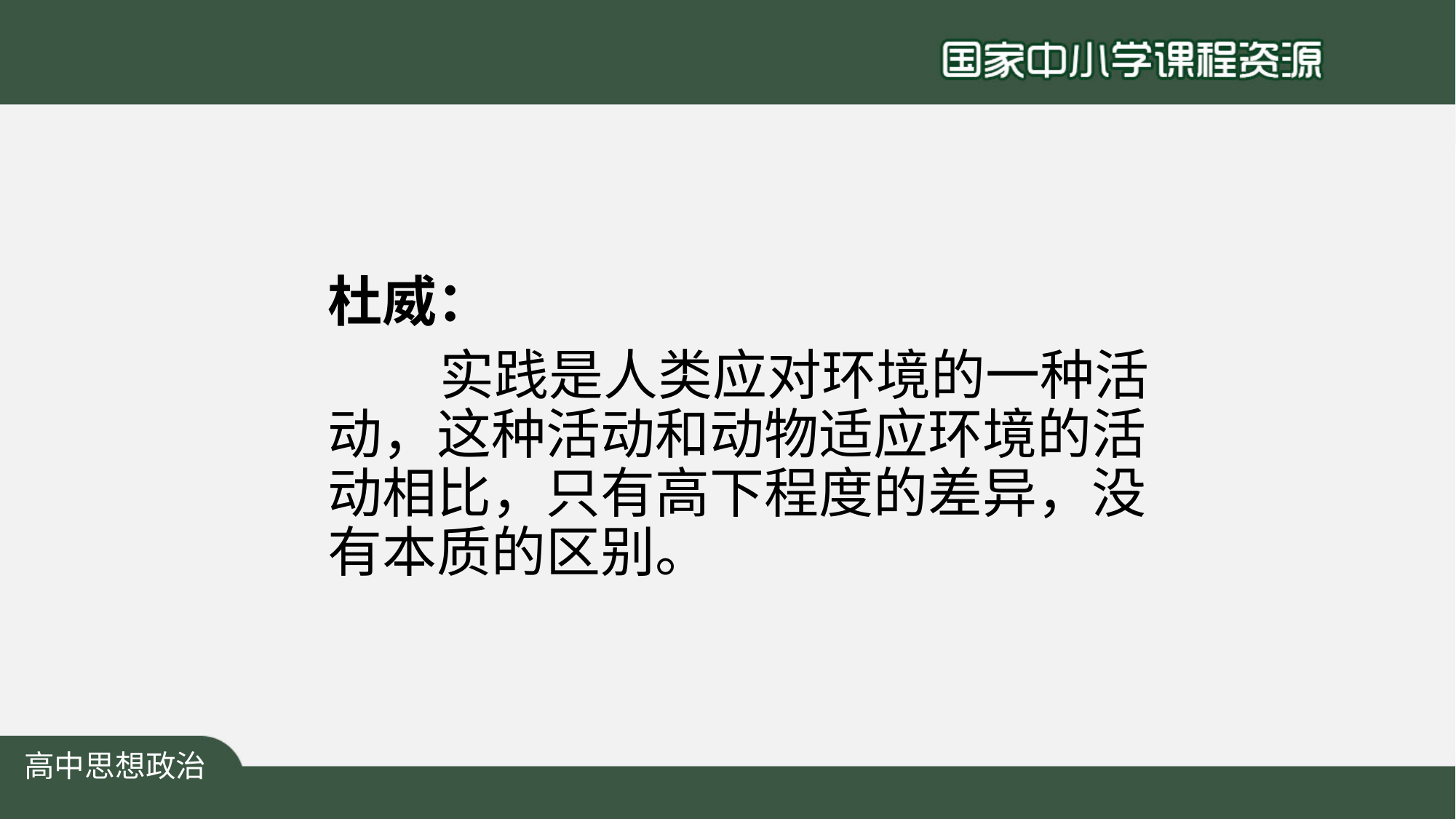

杜威：
        实践是人类应对环境的一种活动，这种活动和动物适应环境的活动相比，只有高下程度的差异，没有本质的区别。